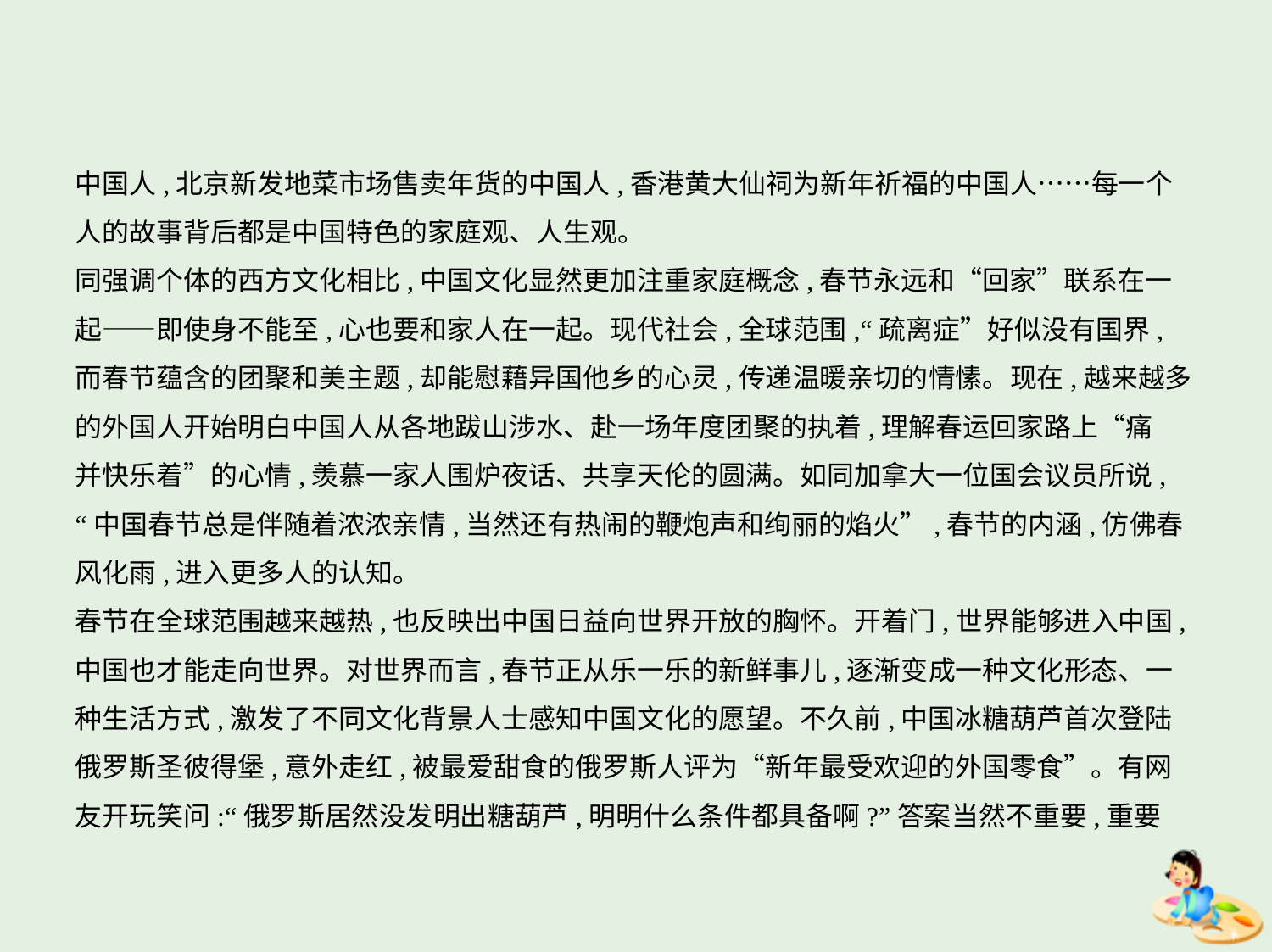

中国人,北京新发地菜市场售卖年货的中国人,香港黄大仙祠为新年祈福的中国人……每一个
人的故事背后都是中国特色的家庭观、人生观。
同强调个体的西方文化相比,中国文化显然更加注重家庭概念,春节永远和“回家”联系在一
起——即使身不能至,心也要和家人在一起。现代社会,全球范围,“疏离症”好似没有国界,
而春节蕴含的团聚和美主题,却能慰藉异国他乡的心灵,传递温暖亲切的情愫。现在,越来越多
的外国人开始明白中国人从各地跋山涉水、赴一场年度团聚的执着,理解春运回家路上“痛
并快乐着”的心情,羡慕一家人围炉夜话、共享天伦的圆满。如同加拿大一位国会议员所说,
“中国春节总是伴随着浓浓亲情,当然还有热闹的鞭炮声和绚丽的焰火”,春节的内涵,仿佛春
风化雨,进入更多人的认知。
春节在全球范围越来越热,也反映出中国日益向世界开放的胸怀。开着门,世界能够进入中国,
中国也才能走向世界。对世界而言,春节正从乐一乐的新鲜事儿,逐渐变成一种文化形态、一
种生活方式,激发了不同文化背景人士感知中国文化的愿望。不久前,中国冰糖葫芦首次登陆
俄罗斯圣彼得堡,意外走红,被最爱甜食的俄罗斯人评为“新年最受欢迎的外国零食”。有网
友开玩笑问:“俄罗斯居然没发明出糖葫芦,明明什么条件都具备啊?”答案当然不重要,重要